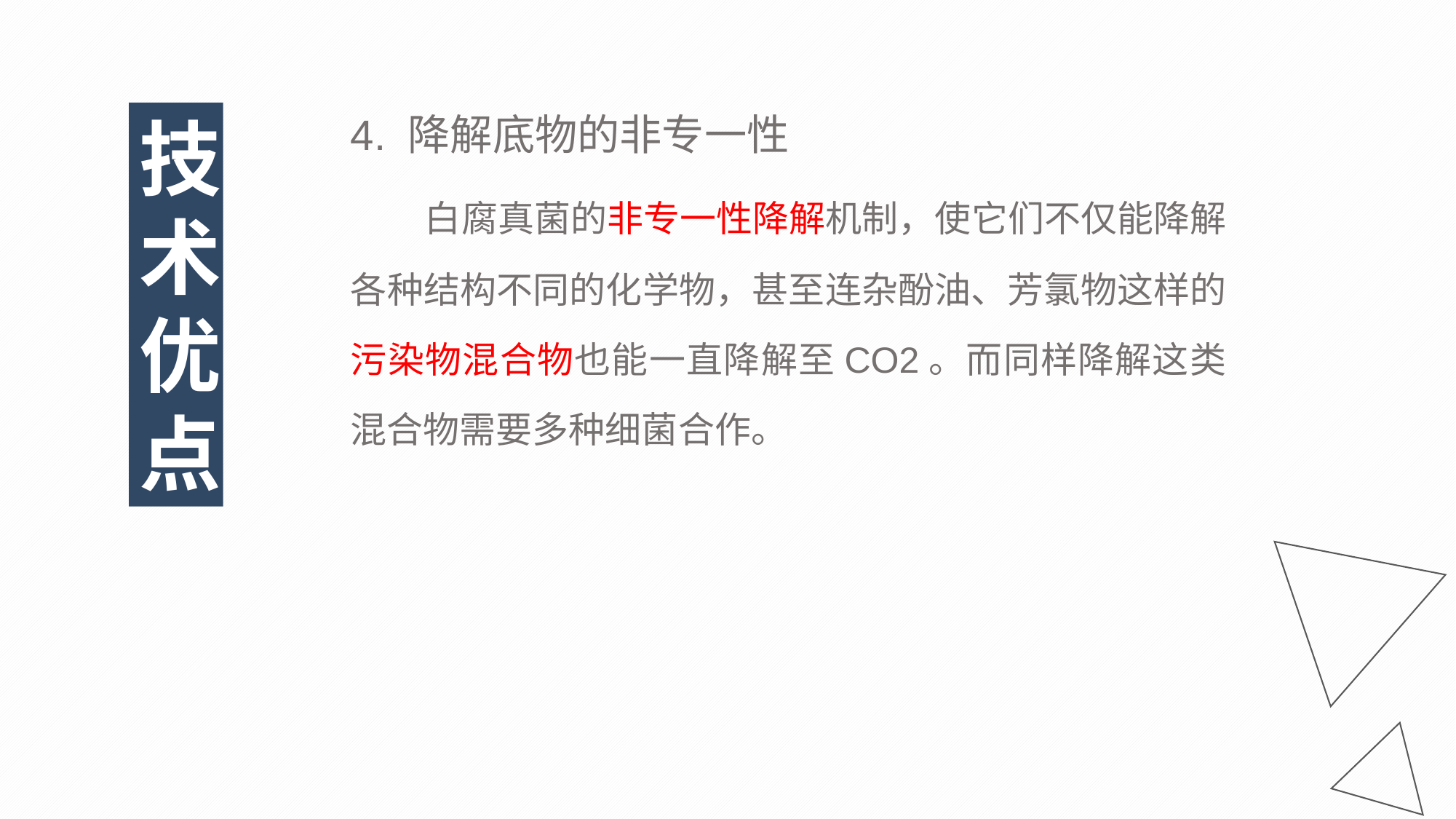

4. 降解底物的非专一性
       白腐真菌的非专一性降解机制，使它们不仅能降解各种结构不同的化学物，甚至连杂酚油、芳氯物这样的污染物混合物也能一直降解至CO2。而同样降解这类混合物需要多种细菌合作。
技术优点